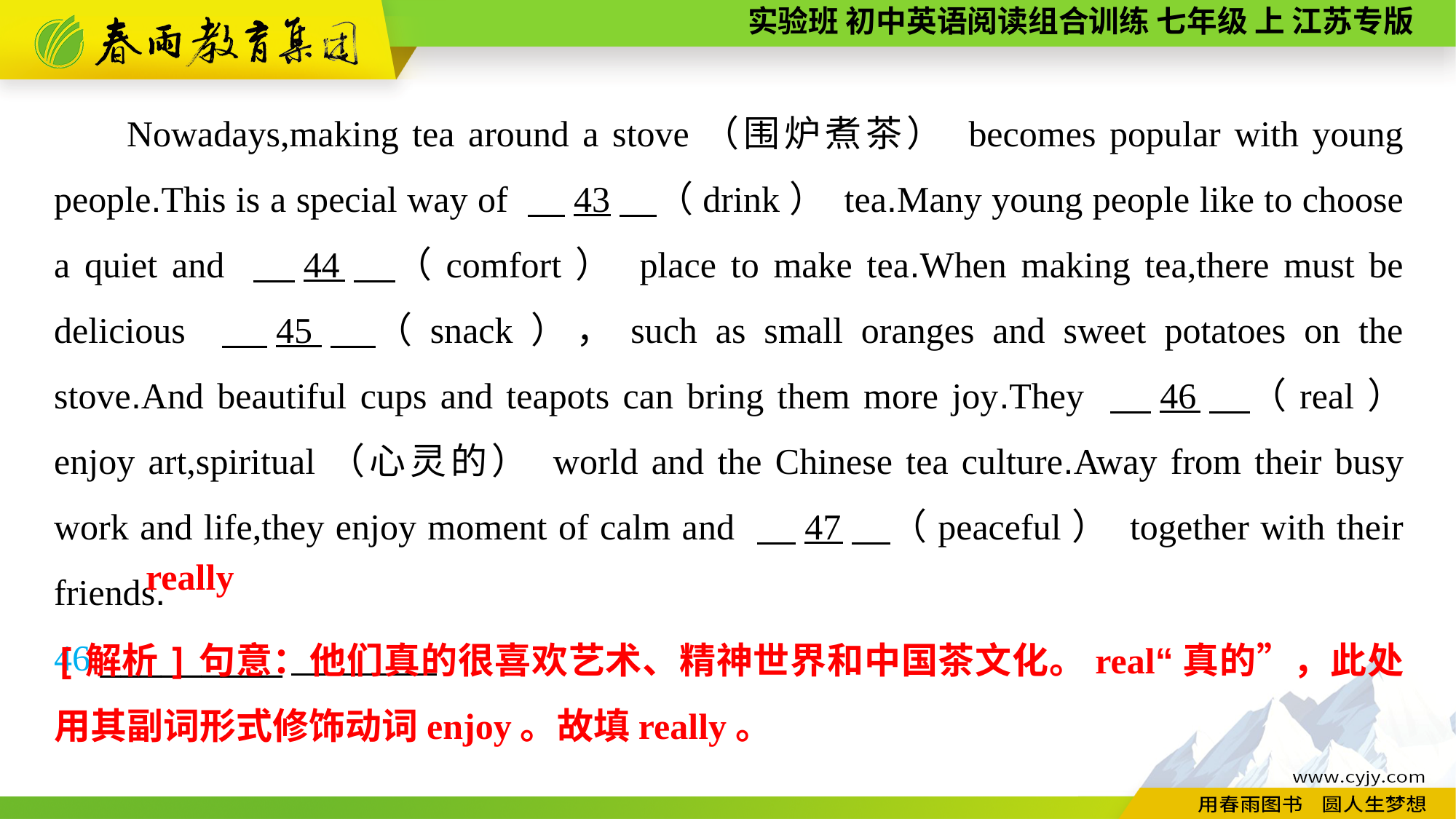

Nowadays,making tea around a stove（围炉煮茶） becomes popular with young people.This is a special way of 　43　（drink） tea.Many young people like to choose a quiet and 　44　（comfort） place to make tea.When making tea,there must be delicious 　45　（snack），such as small oranges and sweet potatoes on the stove.And beautiful cups and teapots can bring them more joy.They 　46　（real） enjoy art,spiritual（心灵的） world and the Chinese tea culture.Away from their busy work and life,they enjoy moment of calm and 　47　（peaceful） together with their friends.
46._________
really
[解析]句意：他们真的很喜欢艺术、精神世界和中国茶文化。real“真的”，此处用其副词形式修饰动词enjoy。故填really。